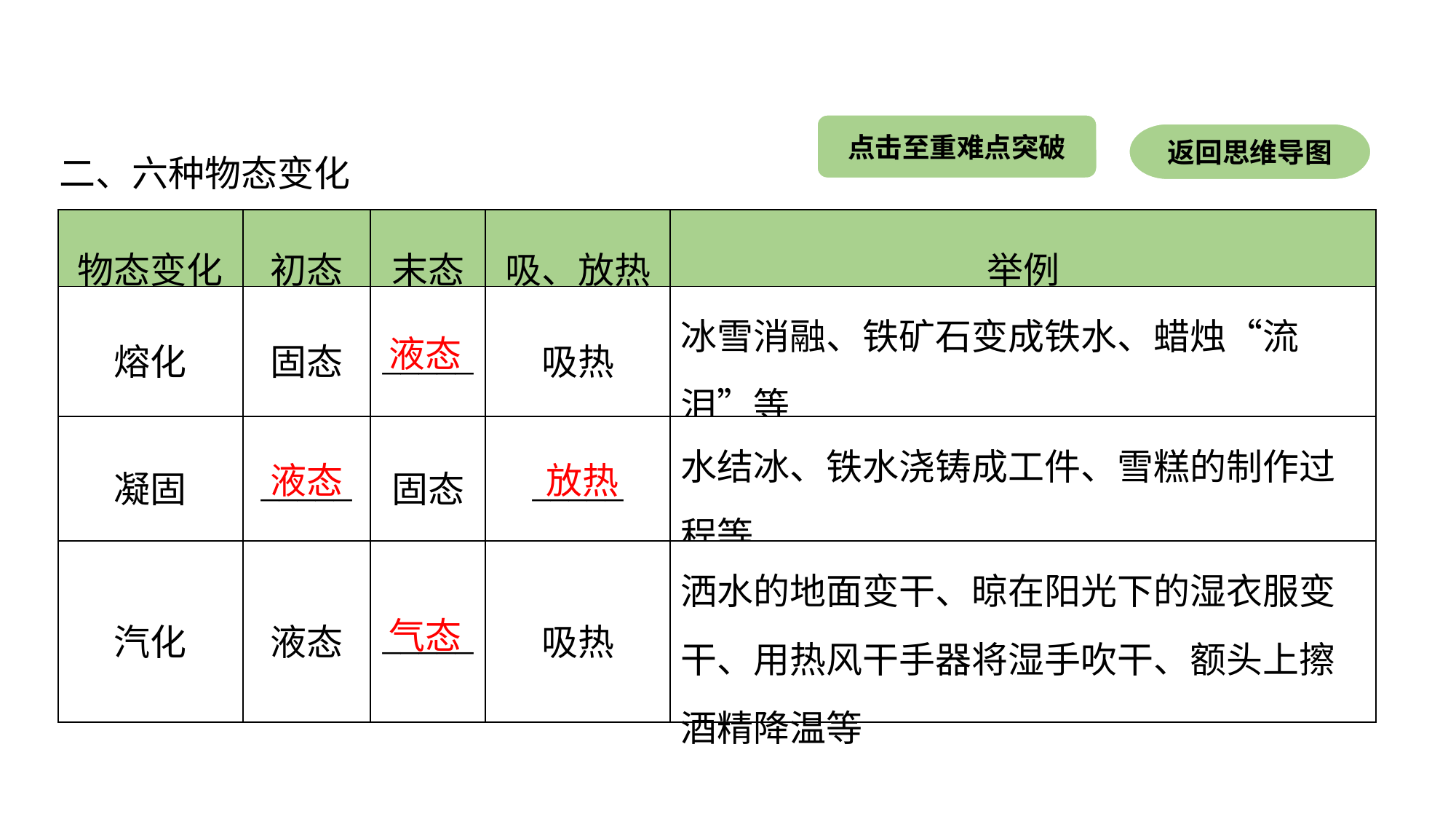

点击至重难点突破
返回思维导图
二、六种物态变化
| 物态变化 | 初态 | 末态 | 吸、放热 | 举例 |
| --- | --- | --- | --- | --- |
| 熔化 | 固态 | \_\_\_\_\_ | 吸热 | 冰雪消融、铁矿石变成铁水、蜡烛“流泪”等 |
| 凝固 | \_\_\_\_\_ | 固态 | \_\_\_\_\_ | 水结冰、铁水浇铸成工件、雪糕的制作过程等 |
| 汽化 | 液态 | \_\_\_\_\_ | 吸热 | 洒水的地面变干、晾在阳光下的湿衣服变干、用热风干手器将湿手吹干、额头上擦酒精降温等 |
液态
液态
放热
气态